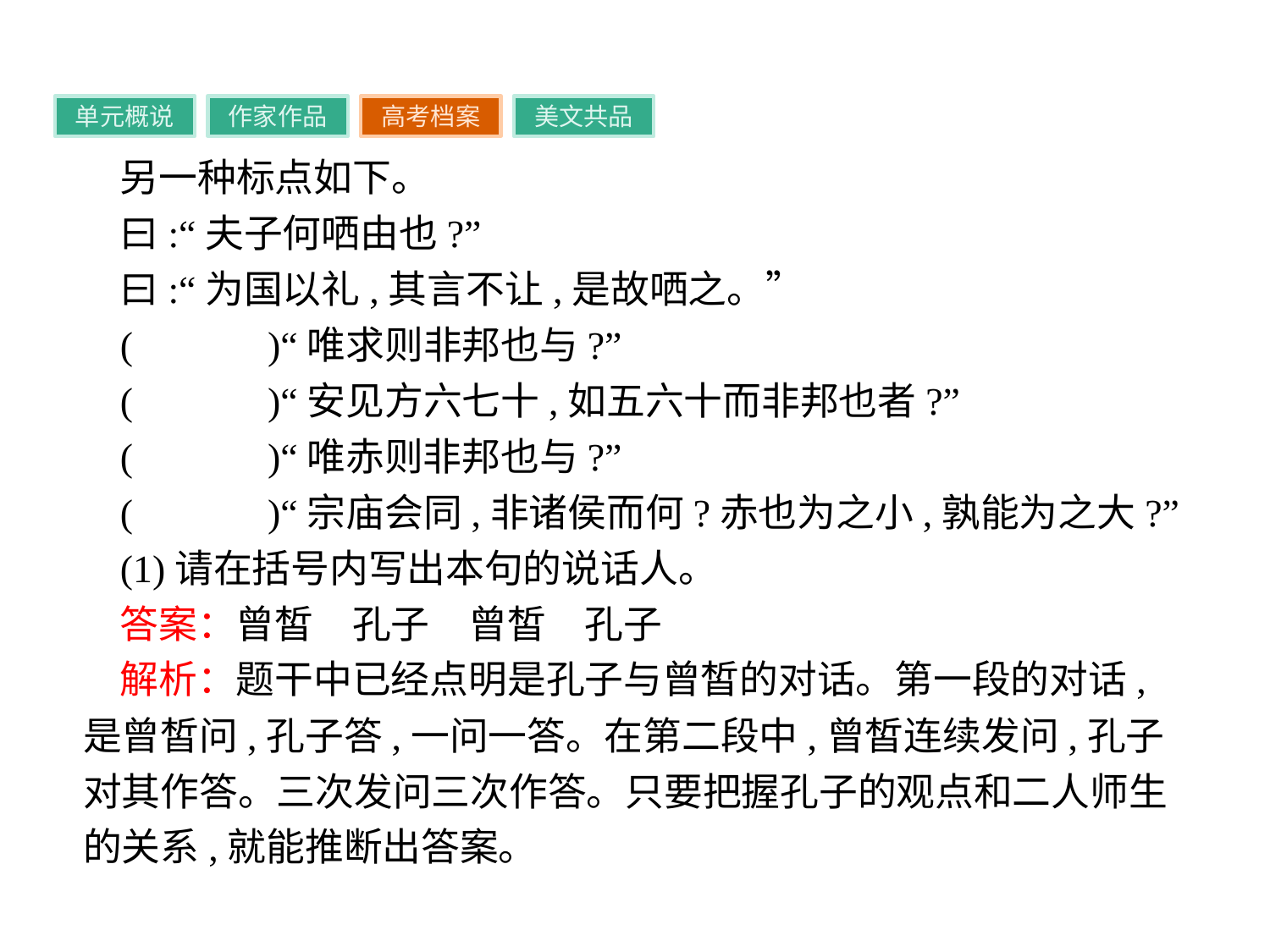

单元概说
作家作品
高考档案
美文共品
另一种标点如下。
曰:“夫子何哂由也?”
曰:“为国以礼,其言不让,是故哂之。”
(　　　)“唯求则非邦也与?”
(　　　)“安见方六七十,如五六十而非邦也者?”
(　　　)“唯赤则非邦也与?”
(　　　)“宗庙会同,非诸侯而何?赤也为之小,孰能为之大?”
(1)请在括号内写出本句的说话人。
答案：曾皙　孔子　曾皙　孔子
解析：题干中已经点明是孔子与曾皙的对话。第一段的对话,是曾皙问,孔子答,一问一答。在第二段中,曾皙连续发问,孔子对其作答。三次发问三次作答。只要把握孔子的观点和二人师生的关系,就能推断出答案。